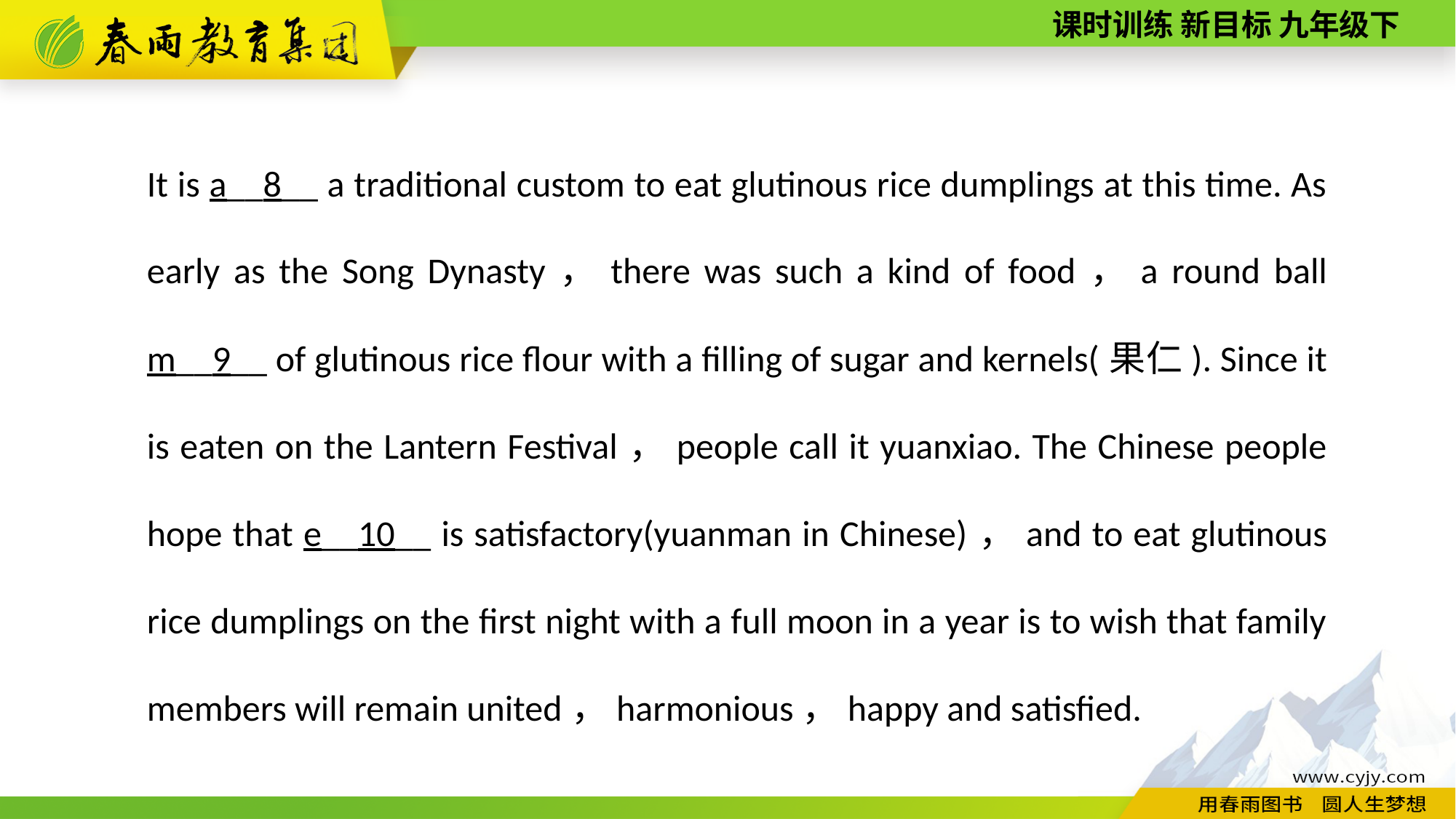

It is a__8__ a traditional custom to eat glutinous rice dumplings at this time. As early as the Song Dynasty，there was such a kind of food，a round ball m__9__ of glutinous rice flour with a filling of sugar and kernels(果仁). Since it is eaten on the Lantern Festival，people call it yuanxiao. The Chinese people hope that e__10__ is satisfactory(yuanman in Chinese)，and to eat glutinous rice dumplings on the first night with a full moon in a year is to wish that family members will remain united，harmonious，happy and satisfied.